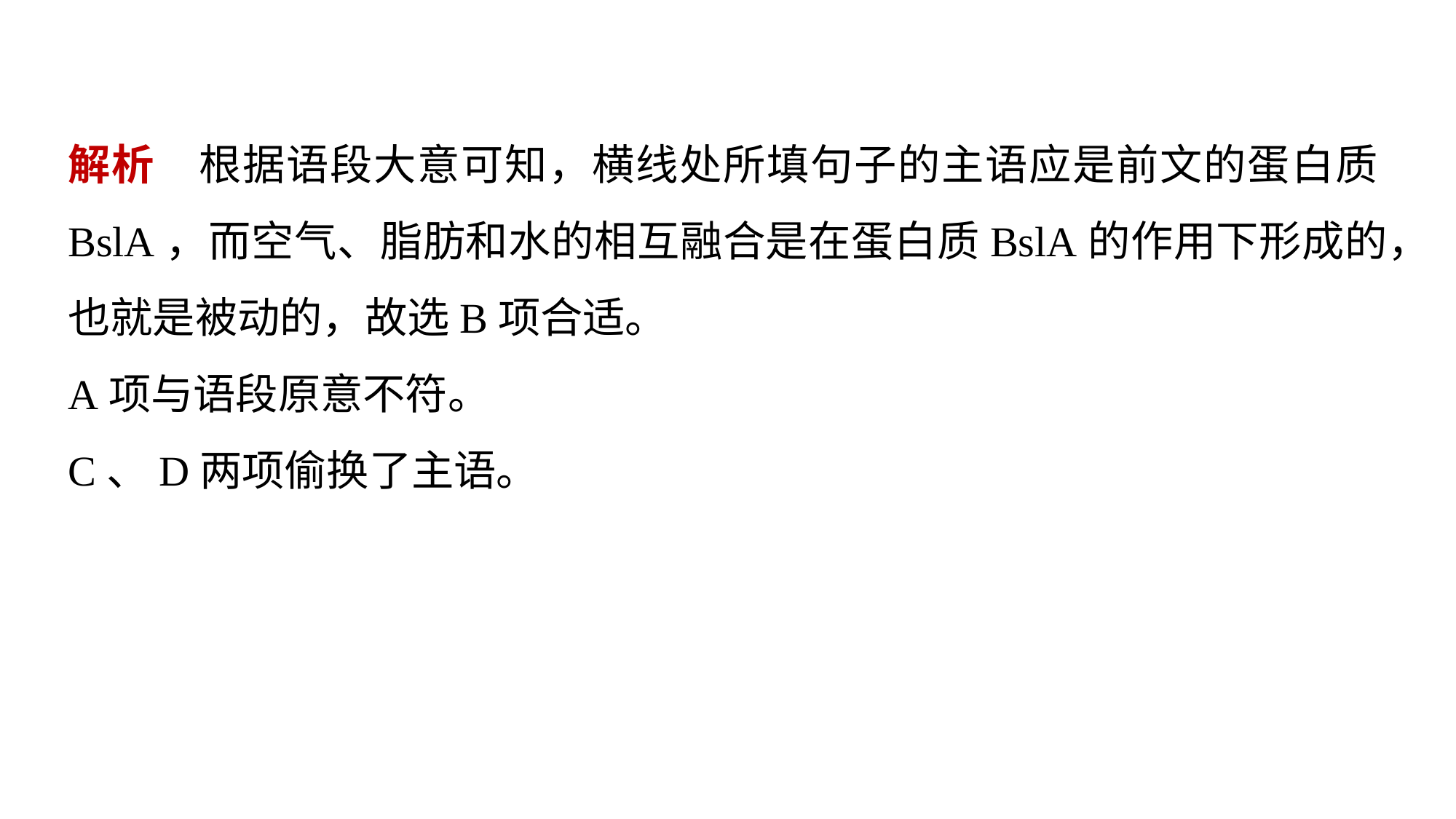

解析　根据语段大意可知，横线处所填句子的主语应是前文的蛋白质BslA，而空气、脂肪和水的相互融合是在蛋白质BslA的作用下形成的，也就是被动的，故选B项合适。
A项与语段原意不符。
C、D两项偷换了主语。